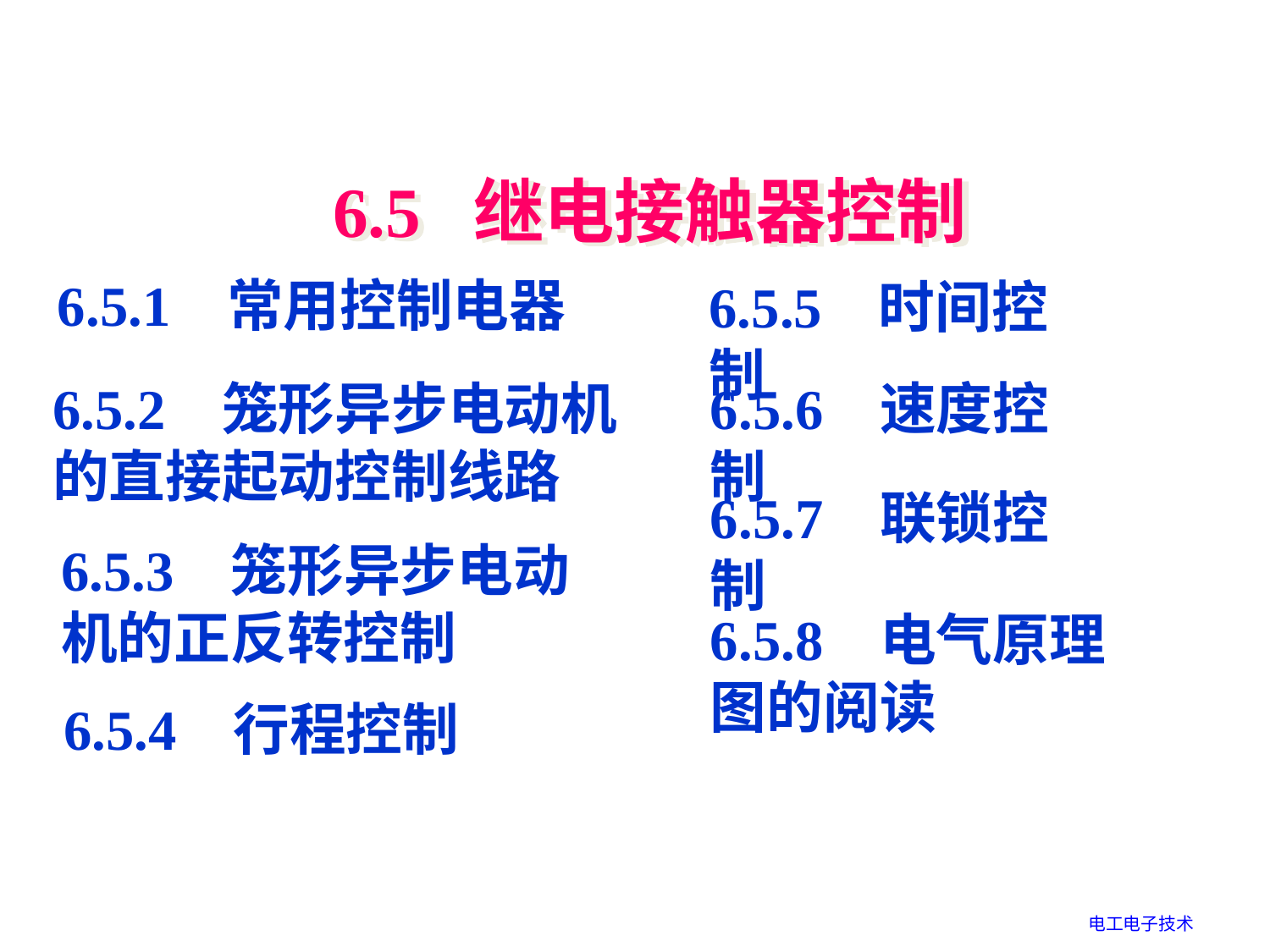

6.5  继电接触器控制
6.5.1   常用控制电器
6.5.5   时间控制
6.5.2   笼形异步电动机
的直接起动控制线路
6.5.6   速度控制
6.5.7   联锁控制

6.5.3   笼形异步电动 机的正反转控制
6.5.8   电气原理图的阅读

6.5.4   行程控制
电工电子技术